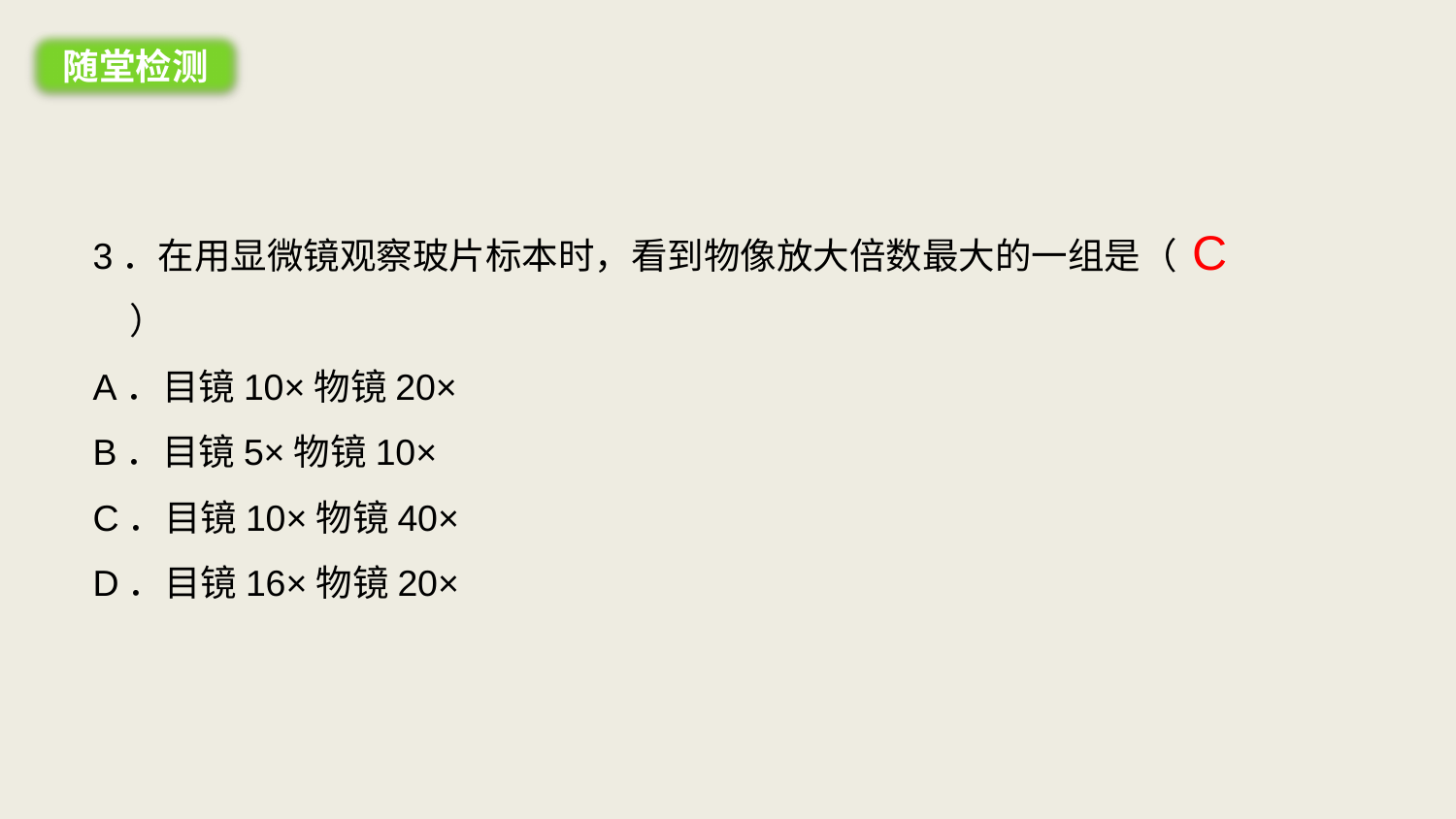

随堂检测
3．在用显微镜观察玻片标本时，看到物像放大倍数最大的一组是（　　）
A．目镜10×物镜20×
B．目镜5×物镜10×
C．目镜10×物镜40×
D．目镜16×物镜20×
C